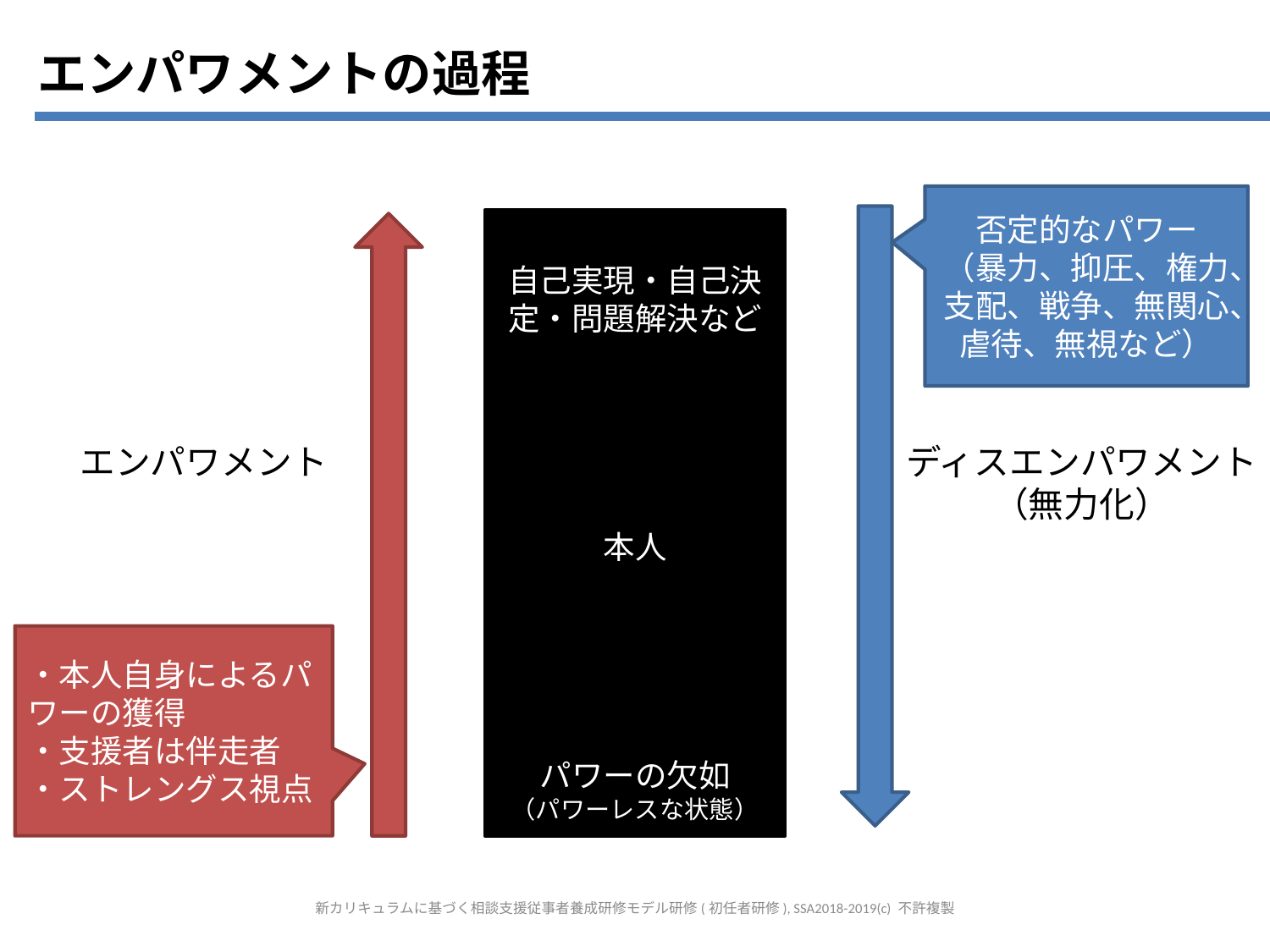

エンパワメントの過程
否定的なパワー
（暴力、抑圧、権力、支配、戦争、無関心、虐待、無視など）

自己実現・自己決定・問題解決など

本人

パワーの欠如
（パワーレスな状態）

エンパワメント

ディスエンパワメント
（無力化）
・本人自身によるパワーの獲得
・支援者は伴走者
・ストレングス視点
新カリキュラムに基づく相談支援従事者養成研修モデル研修(初任者研修), SSA2018-2019(c) 不許複製